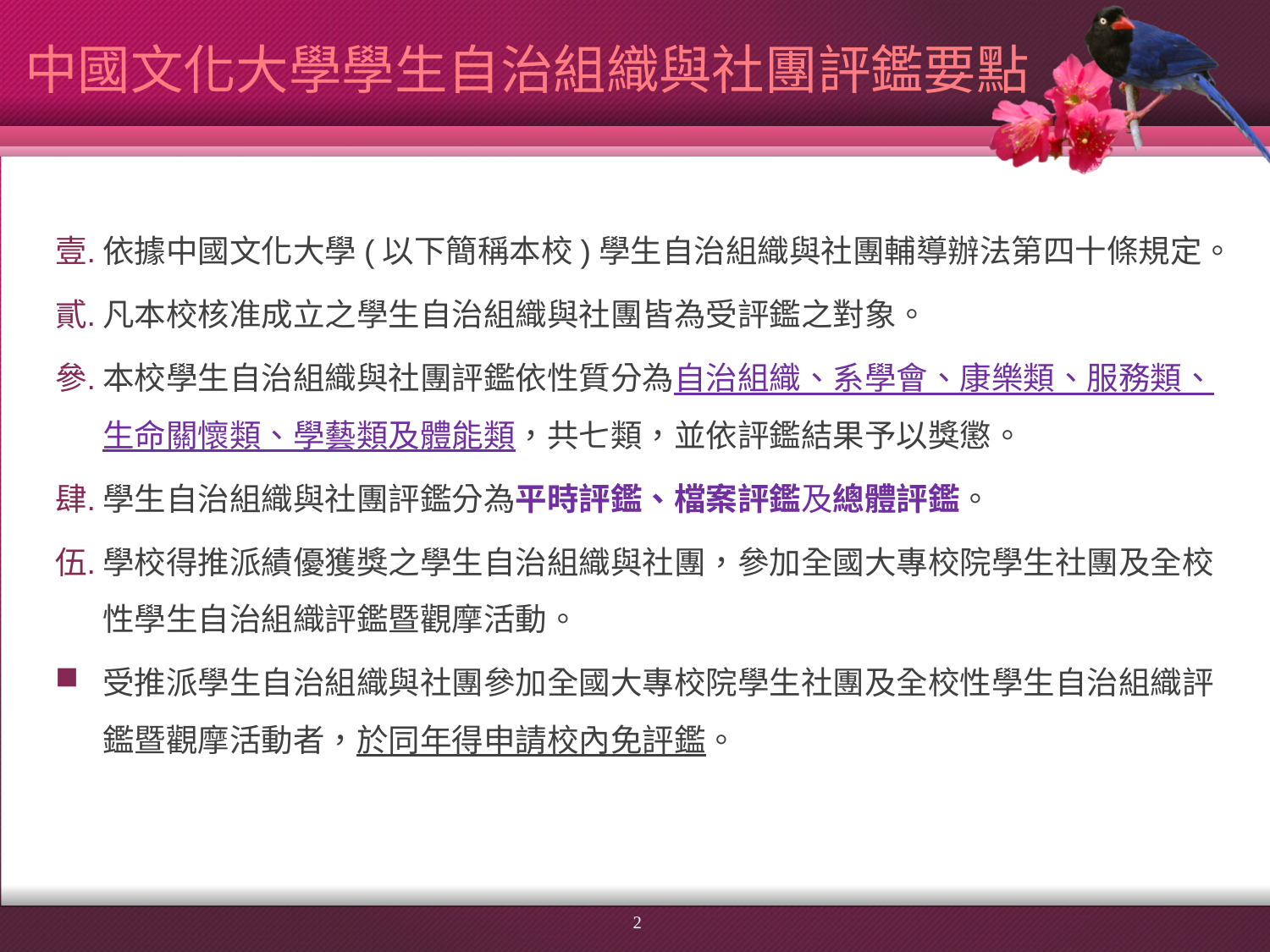

# 中國文化大學學生自治組織與社團評鑑要點
依據中國文化大學(以下簡稱本校)學生自治組織與社團輔導辦法第四十條規定。
凡本校核准成立之學生自治組織與社團皆為受評鑑之對象。
本校學生自治組織與社團評鑑依性質分為自治組織、系學會、康樂類、服務類、生命關懷類、學藝類及體能類，共七類，並依評鑑結果予以獎懲。
學生自治組織與社團評鑑分為平時評鑑、檔案評鑑及總體評鑑。
學校得推派績優獲獎之學生自治組織與社團，參加全國大專校院學生社團及全校性學生自治組織評鑑暨觀摩活動。
受推派學生自治組織與社團參加全國大專校院學生社團及全校性學生自治組織評鑑暨觀摩活動者，於同年得申請校內免評鑑。
2